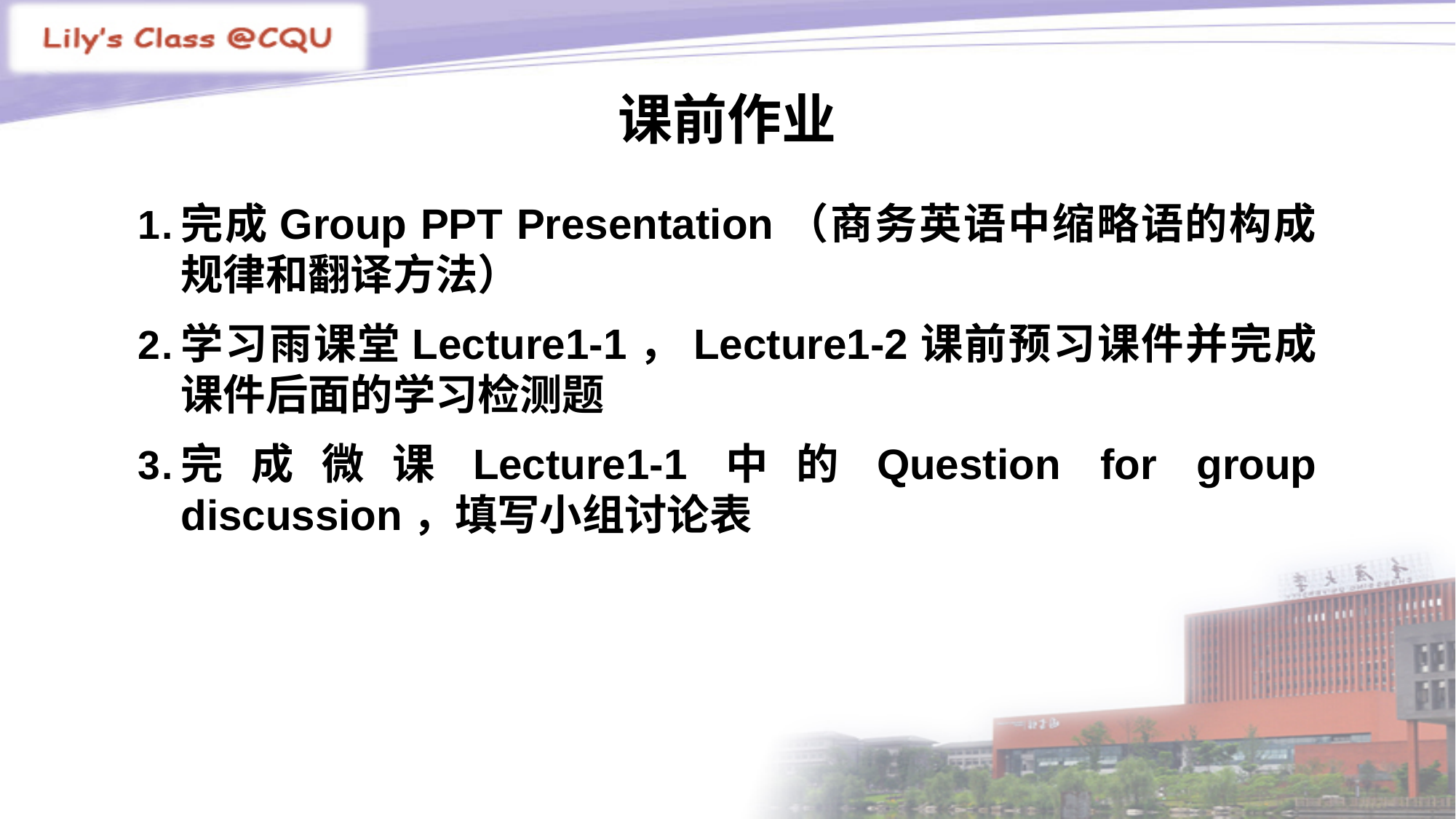

# 课前作业
完成Group PPT Presentation（商务英语中缩略语的构成规律和翻译方法）
学习雨课堂Lecture1-1，Lecture1-2课前预习课件并完成课件后面的学习检测题
完成微课Lecture1-1中的Question for group discussion，填写小组讨论表